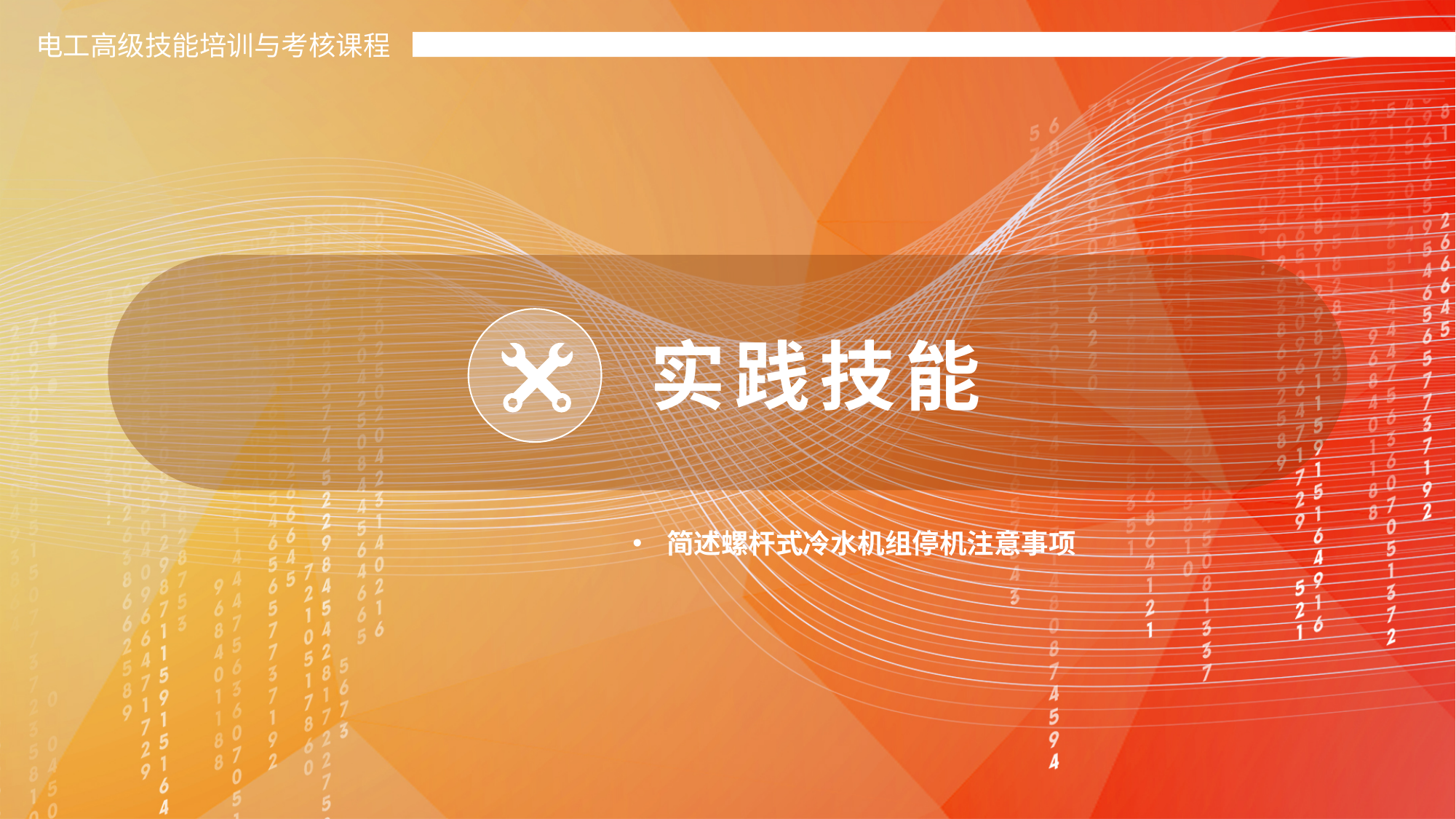

电工高级技能培训与考核课程

实践技能
简述螺杆式冷水机组停机注意事项